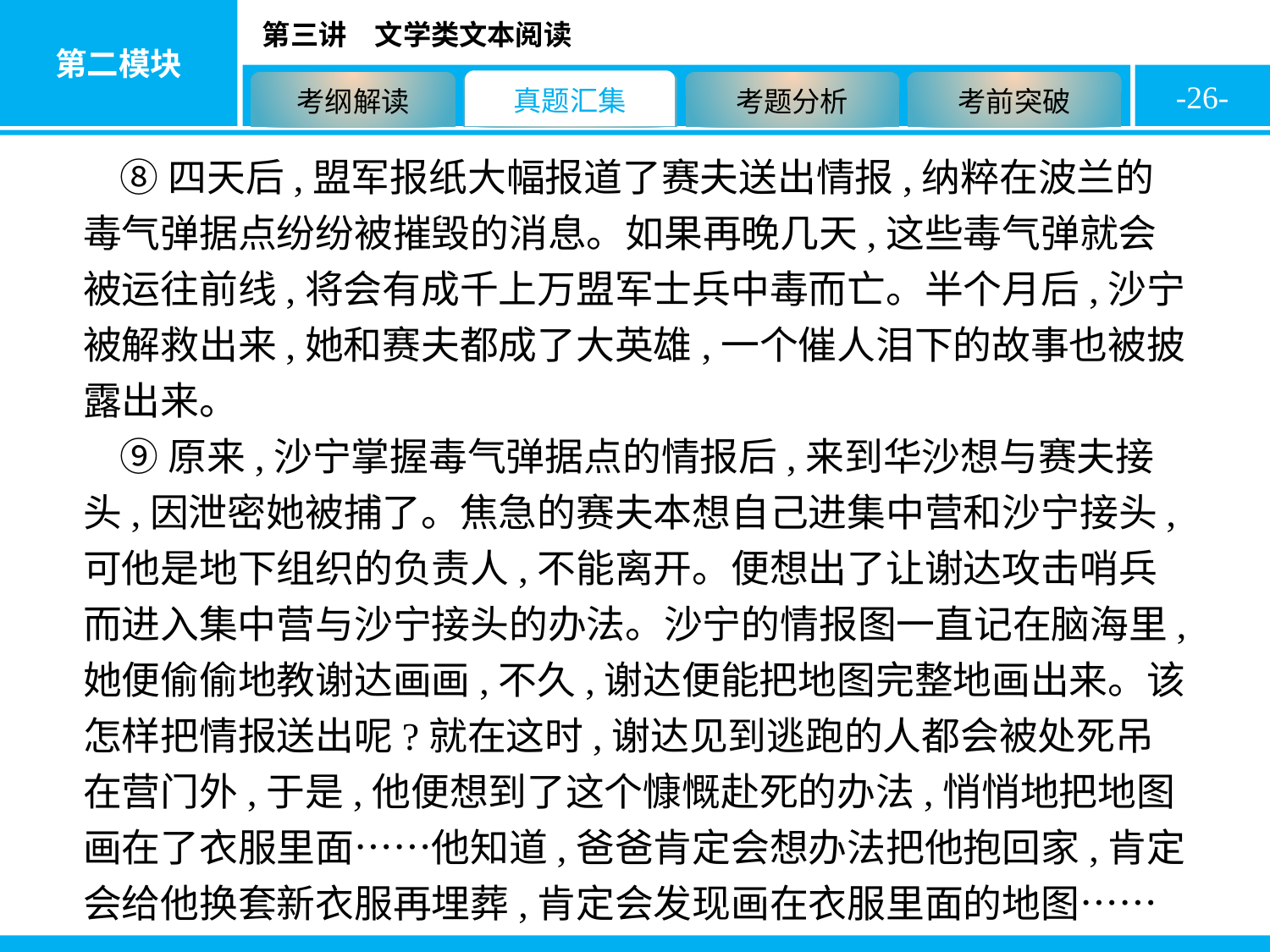

-26-
⑧四天后,盟军报纸大幅报道了赛夫送出情报,纳粹在波兰的毒气弹据点纷纷被摧毁的消息。如果再晚几天,这些毒气弹就会被运往前线,将会有成千上万盟军士兵中毒而亡。半个月后,沙宁被解救出来,她和赛夫都成了大英雄,一个催人泪下的故事也被披露出来。
⑨原来,沙宁掌握毒气弹据点的情报后,来到华沙想与赛夫接头,因泄密她被捕了。焦急的赛夫本想自己进集中营和沙宁接头,可他是地下组织的负责人,不能离开。便想出了让谢达攻击哨兵而进入集中营与沙宁接头的办法。沙宁的情报图一直记在脑海里,她便偷偷地教谢达画画,不久,谢达便能把地图完整地画出来。该怎样把情报送出呢?就在这时,谢达见到逃跑的人都会被处死吊在营门外,于是,他便想到了这个慷慨赴死的办法,悄悄地把地图画在了衣服里面……他知道,爸爸肯定会想办法把他抱回家,肯定会给他换套新衣服再埋葬,肯定会发现画在衣服里面的地图……